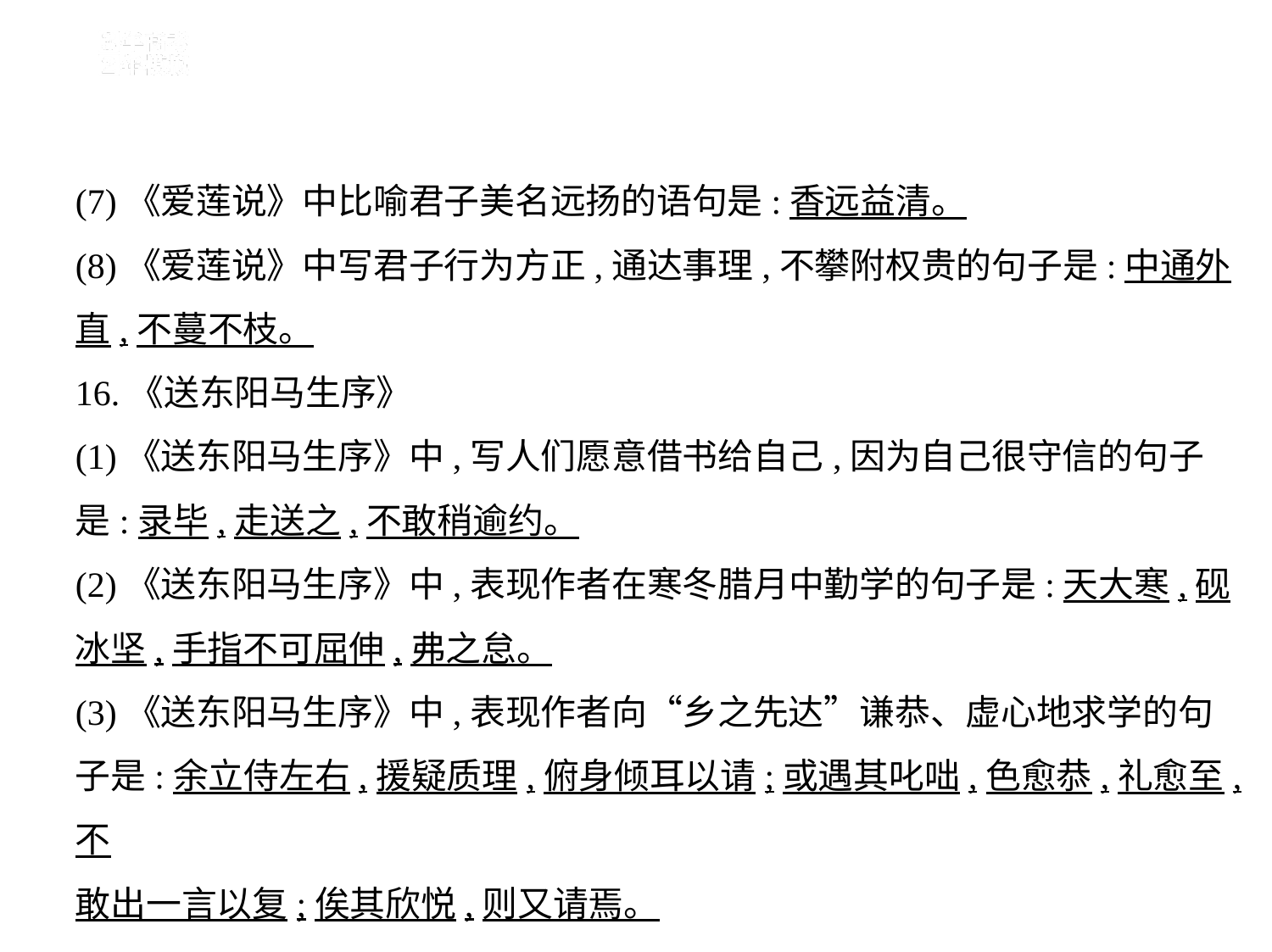

(7)《爱莲说》中比喻君子美名远扬的语句是:香远益清。
(8)《爱莲说》中写君子行为方正,通达事理,不攀附权贵的句子是:中通外
直,不蔓不枝。
16.《送东阳马生序》
(1)《送东阳马生序》中,写人们愿意借书给自己,因为自己很守信的句子
是:录毕,走送之,不敢稍逾约。
(2)《送东阳马生序》中,表现作者在寒冬腊月中勤学的句子是:天大寒,砚
冰坚,手指不可屈伸,弗之怠。
(3)《送东阳马生序》中,表现作者向“乡之先达”谦恭、虚心地求学的句
子是:余立侍左右,援疑质理,俯身倾耳以请;或遇其叱咄,色愈恭,礼愈至,不
敢出一言以复;俟其欣悦,则又请焉。